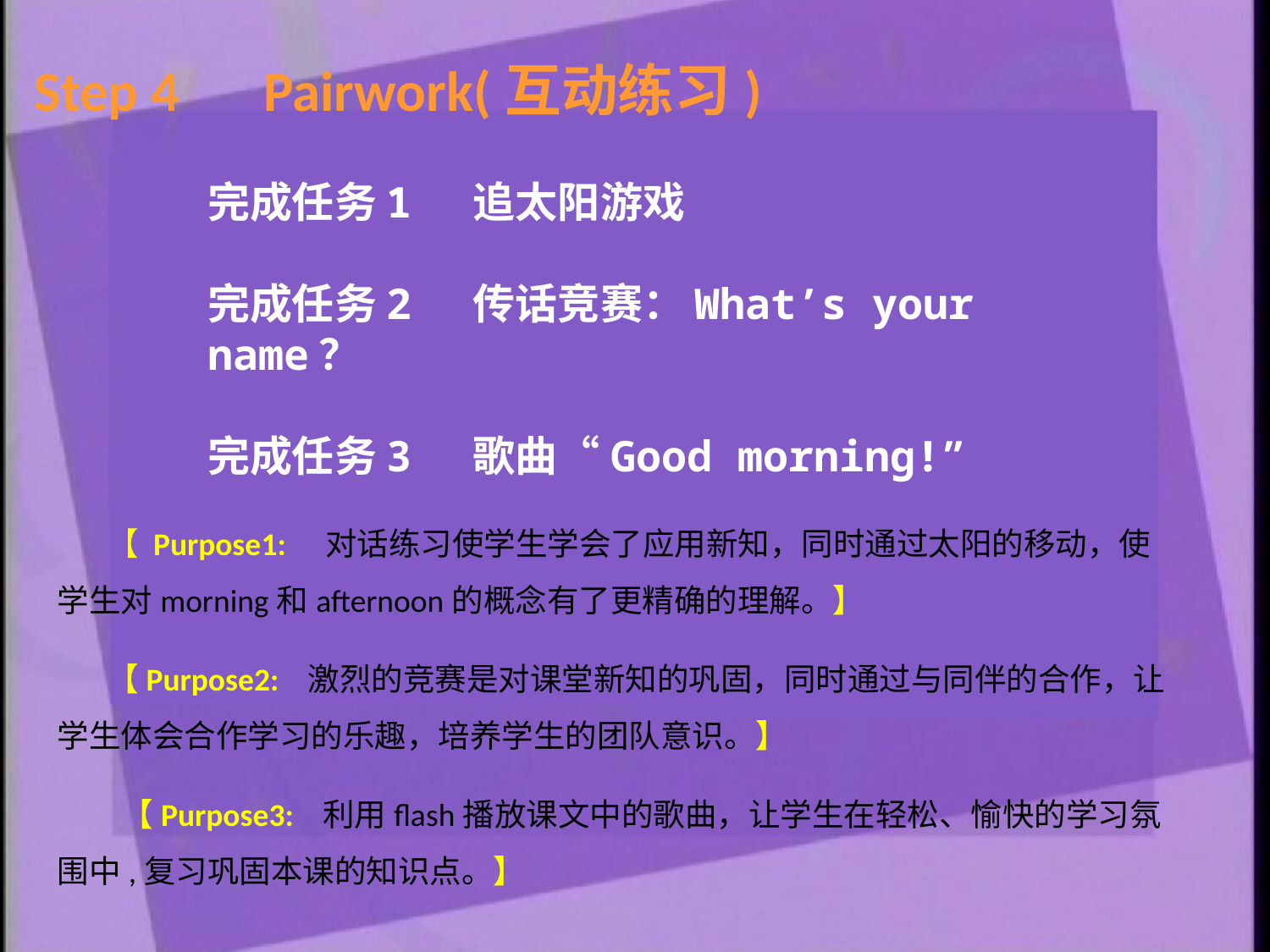

Step 4　Pairwork(互动练习)
完成任务1  追太阳游戏

完成任务2  传话竞赛：What’s your name？

完成任务3  歌曲“Good morning!”
【 Purpose1:　对话练习使学生学会了应用新知，同时通过太阳的移动，使学生对morning和afternoon的概念有了更精确的理解。】
【Purpose2:   激烈的竞赛是对课堂新知的巩固，同时通过与同伴的合作，让学生体会合作学习的乐趣，培养学生的团队意识。】
 【Purpose3:   利用flash播放课文中的歌曲，让学生在轻松、愉快的学习氛围中,复习巩固本课的知识点。】